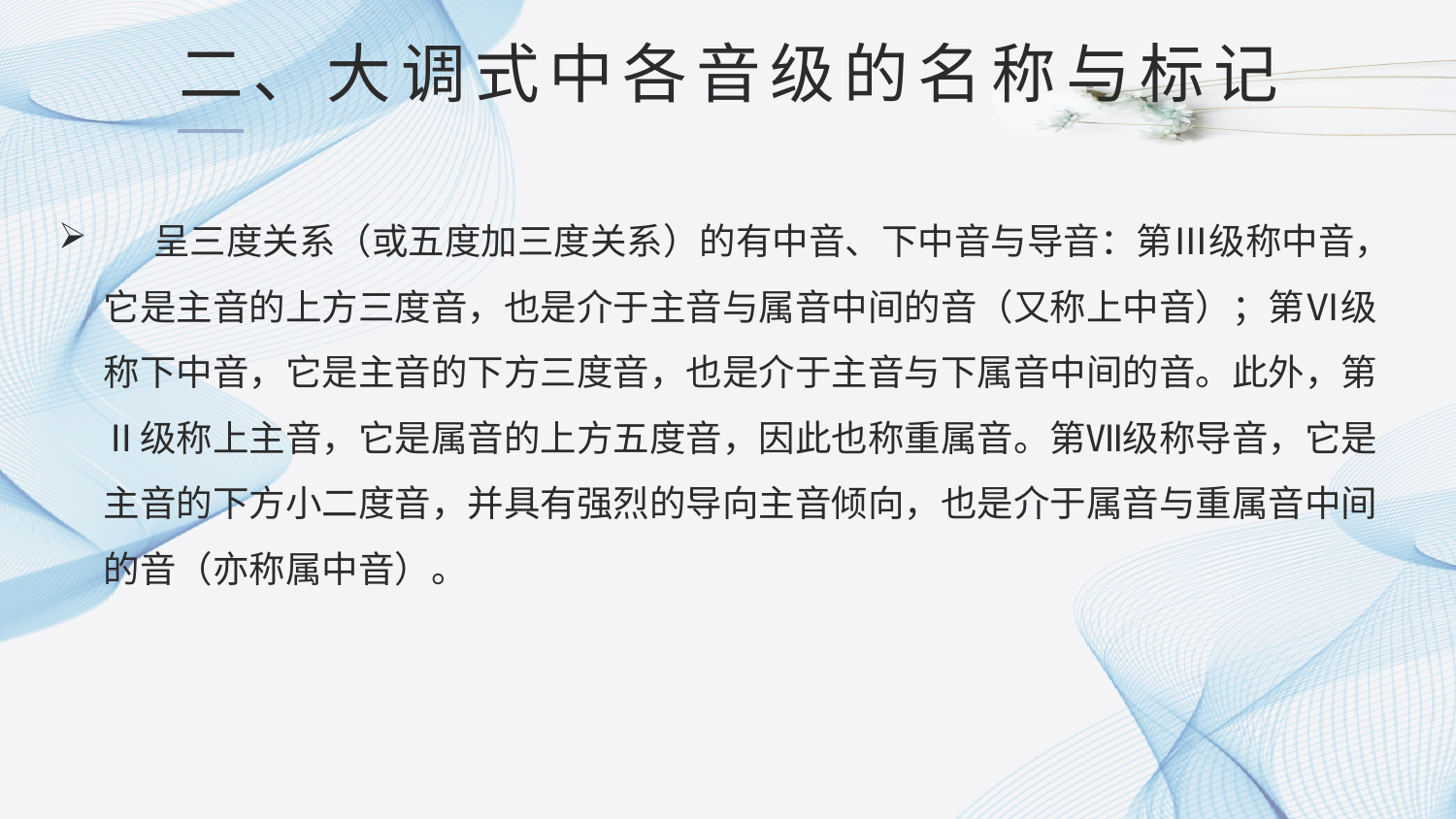

二、大调式中各音级的名称与标记
     呈三度关系（或五度加三度关系）的有中音、下中音与导音：第Ⅲ级称中音，它是主音的上方三度音，也是介于主音与属音中间的音（又称上中音）；第Ⅵ级称下中音，它是主音的下方三度音，也是介于主音与下属音中间的音。此外，第Ⅱ级称上主音，它是属音的上方五度音，因此也称重属音。第Ⅶ级称导音，它是主音的下方小二度音，并具有强烈的导向主音倾向，也是介于属音与重属音中间的音（亦称属中音）。